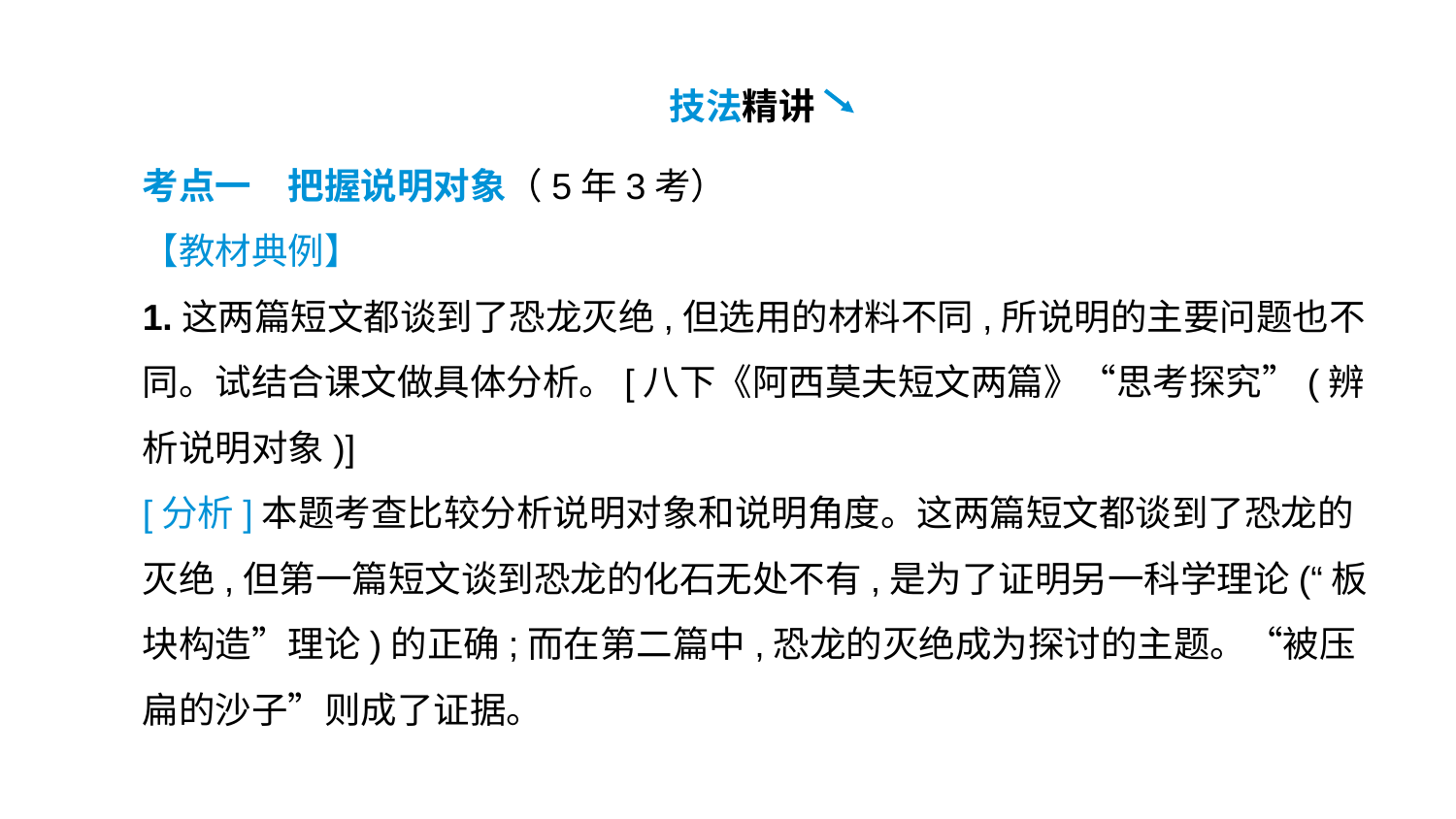

技法精讲
考点一　把握说明对象（5年3考）
【教材典例】
1.这两篇短文都谈到了恐龙灭绝,但选用的材料不同,所说明的主要问题也不同。试结合课文做具体分析。[八下《阿西莫夫短文两篇》“思考探究”(辨析说明对象)]
[分析]本题考查比较分析说明对象和说明角度。这两篇短文都谈到了恐龙的灭绝,但第一篇短文谈到恐龙的化石无处不有,是为了证明另一科学理论(“板块构造”理论)的正确;而在第二篇中,恐龙的灭绝成为探讨的主题。“被压扁的沙子”则成了证据。